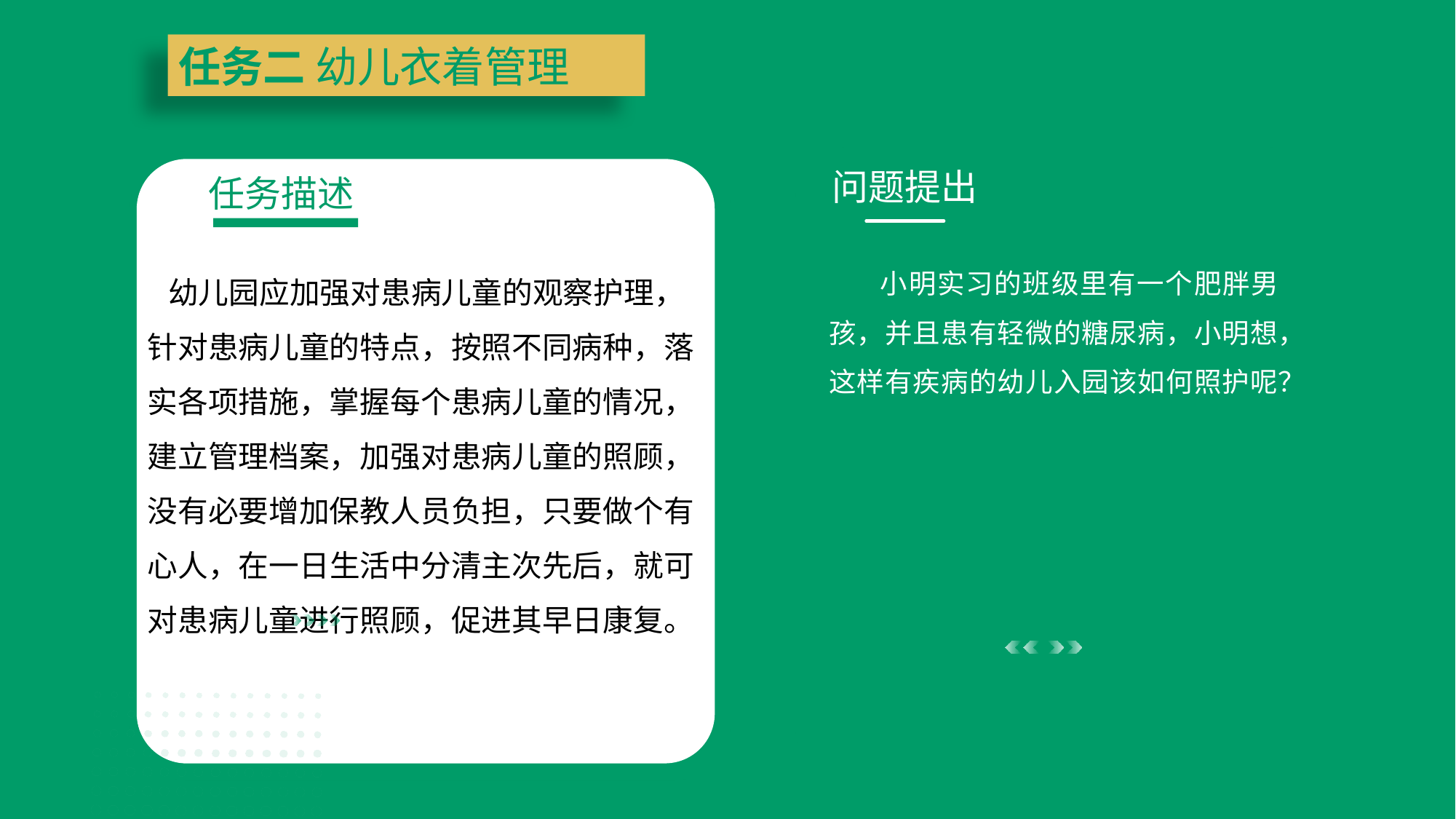

任务二 幼儿衣着管理
问题提出

任务描述

 小明实习的班级里有一个肥胖男孩，并且患有轻微的糖尿病，小明想，这样有疾病的幼儿入园该如何照护呢？
  幼儿园应加强对患病儿童的观察护理，针对患病儿童的特点，按照不同病种，落实各项措施，掌握每个患病儿童的情况，建立管理档案，加强对患病儿童的照顾，没有必要增加保教人员负担，只要做个有心人，在一日生活中分清主次先后，就可对患病儿童进行照顾，促进其早日康复。